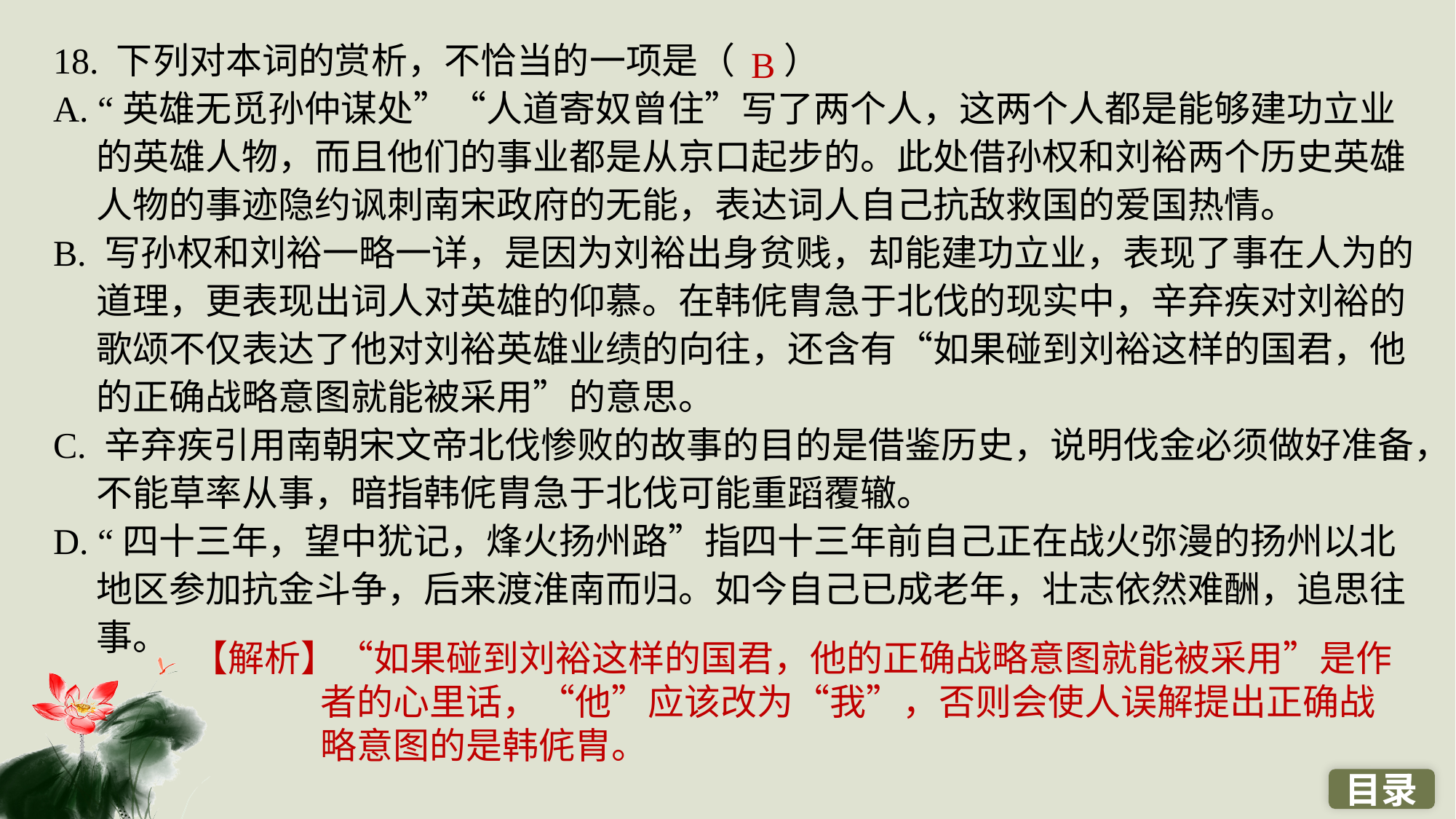

18. 下列对本词的赏析，不恰当的一项是（      ）
A. “英雄无觅孙仲谋处”“人道寄奴曾住”写了两个人，这两个人都是能够建功立业的英雄人物，而且他们的事业都是从京口起步的。此处借孙权和刘裕两个历史英雄人物的事迹隐约讽刺南宋政府的无能，表达词人自己抗敌救国的爱国热情。
B. 写孙权和刘裕一略一详，是因为刘裕出身贫贱，却能建功立业，表现了事在人为的道理，更表现出词人对英雄的仰慕。在韩侂胄急于北伐的现实中，辛弃疾对刘裕的歌颂不仅表达了他对刘裕英雄业绩的向往，还含有“如果碰到刘裕这样的国君，他的正确战略意图就能被采用”的意思。
C. 辛弃疾引用南朝宋文帝北伐惨败的故事的目的是借鉴历史，说明伐金必须做好准备，不能草率从事，暗指韩侂胄急于北伐可能重蹈覆辙。
D. “四十三年，望中犹记，烽火扬州路”指四十三年前自己正在战火弥漫的扬州以北地区参加抗金斗争，后来渡淮南而归。如今自己已成老年，壮志依然难酬，追思往事。
B
【解析】“如果碰到刘裕这样的国君，他的正确战略意图就能被采用”是作者的心里话，“他”应该改为“我”，否则会使人误解提出正确战略意图的是韩侂胄。